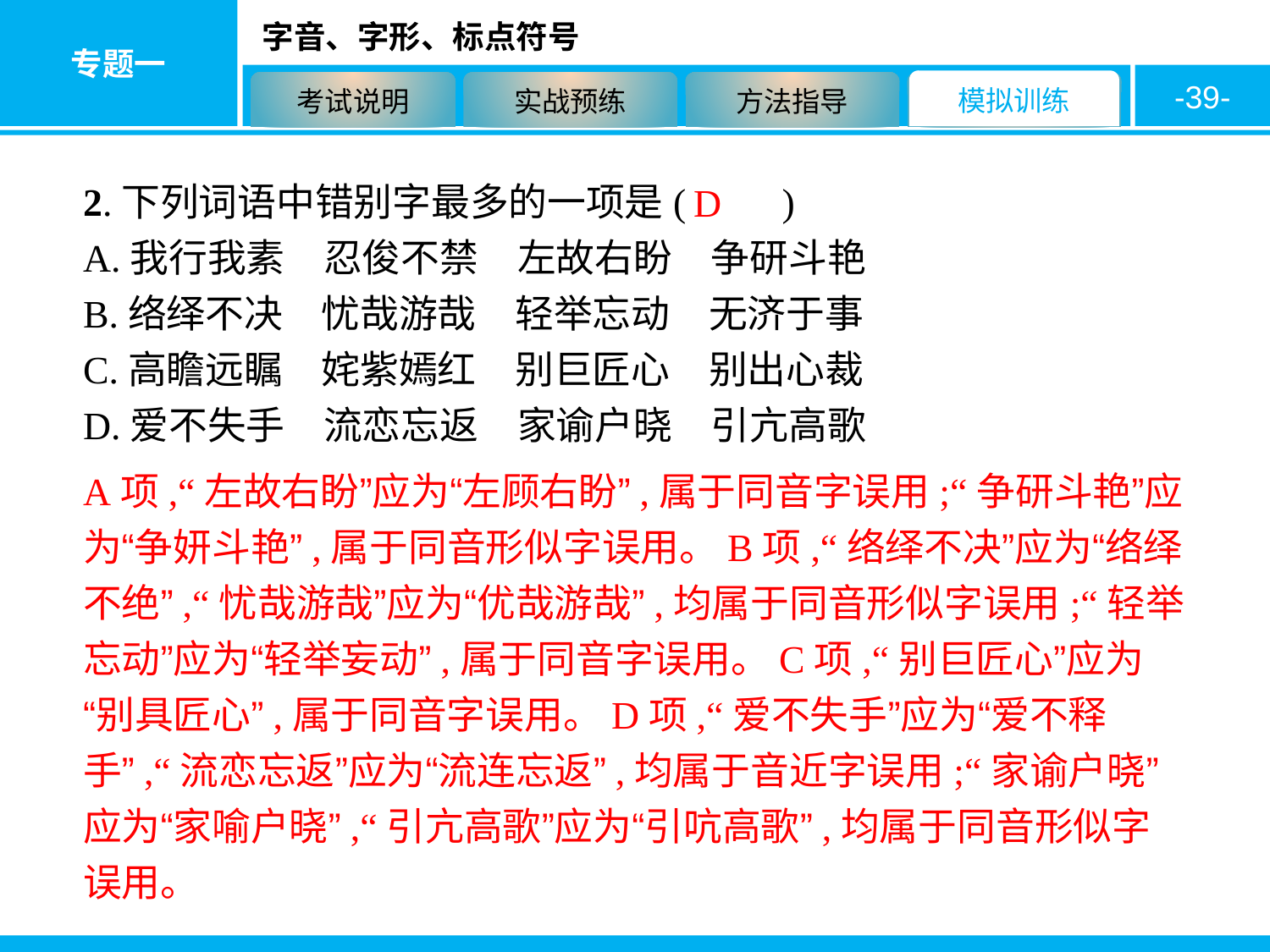

-39-
2.下列词语中错别字最多的一项是(　　)
A.我行我素　忍俊不禁　左故右盼　争研斗艳
B.络绎不决　忧哉游哉　轻举忘动　无济于事
C.高瞻远瞩　姹紫嫣红　别巨匠心　别出心裁
D.爱不失手　流恋忘返　家谕户晓　引亢高歌
D
A项,“左故右盼”应为“左顾右盼”,属于同音字误用;“争研斗艳”应为“争妍斗艳”,属于同音形似字误用。B项,“络绎不决”应为“络绎不绝”,“忧哉游哉”应为“优哉游哉”,均属于同音形似字误用;“轻举忘动”应为“轻举妄动”,属于同音字误用。C项,“别巨匠心”应为“别具匠心”,属于同音字误用。D项,“爱不失手”应为“爱不释手”,“流恋忘返”应为“流连忘返”,均属于音近字误用;“家谕户晓”应为“家喻户晓”,“引亢高歌”应为“引吭高歌”,均属于同音形似字误用。